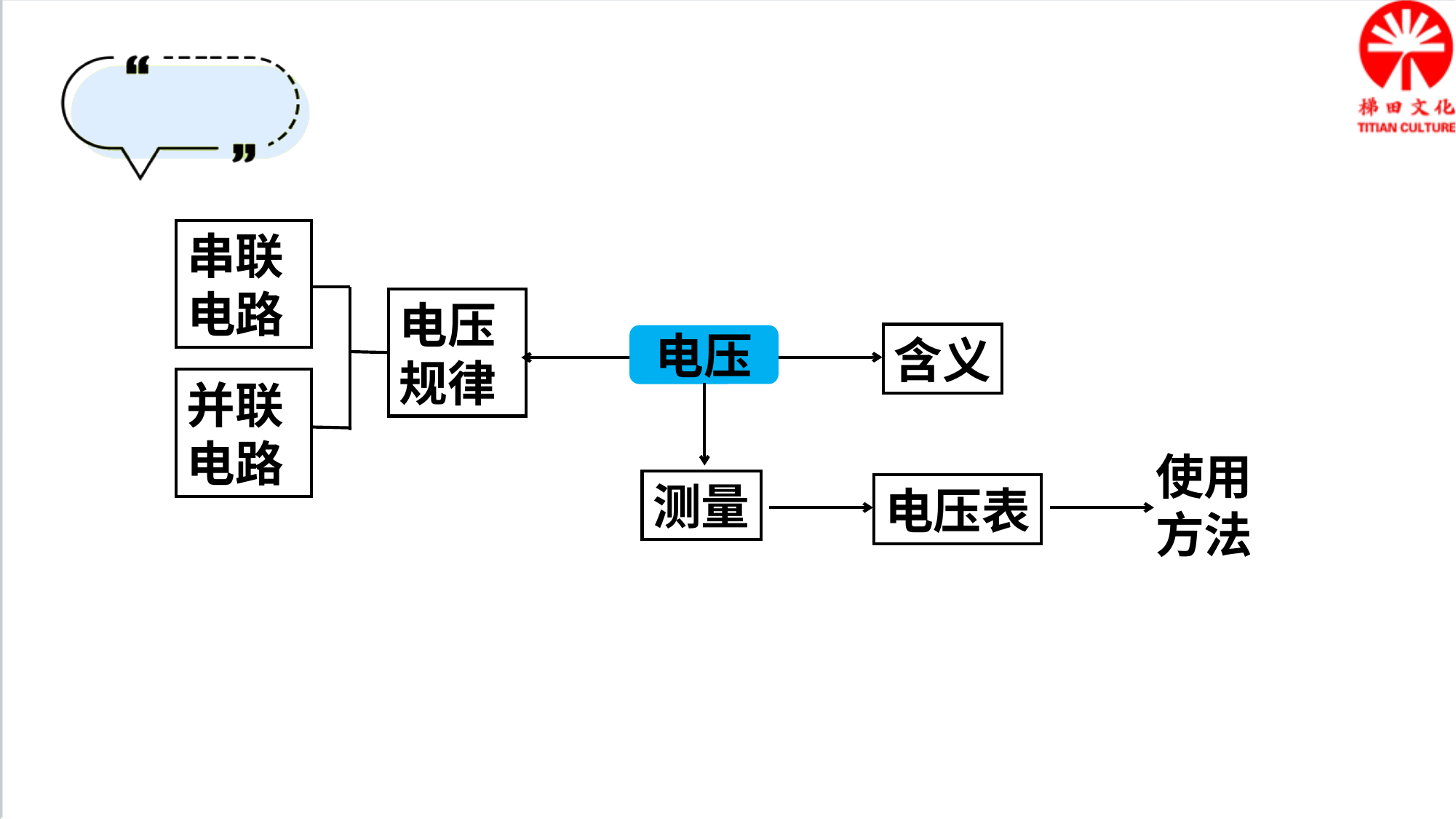

串联电路
电压规律
含义
电压
并联电路
使用方法
测量
电压表